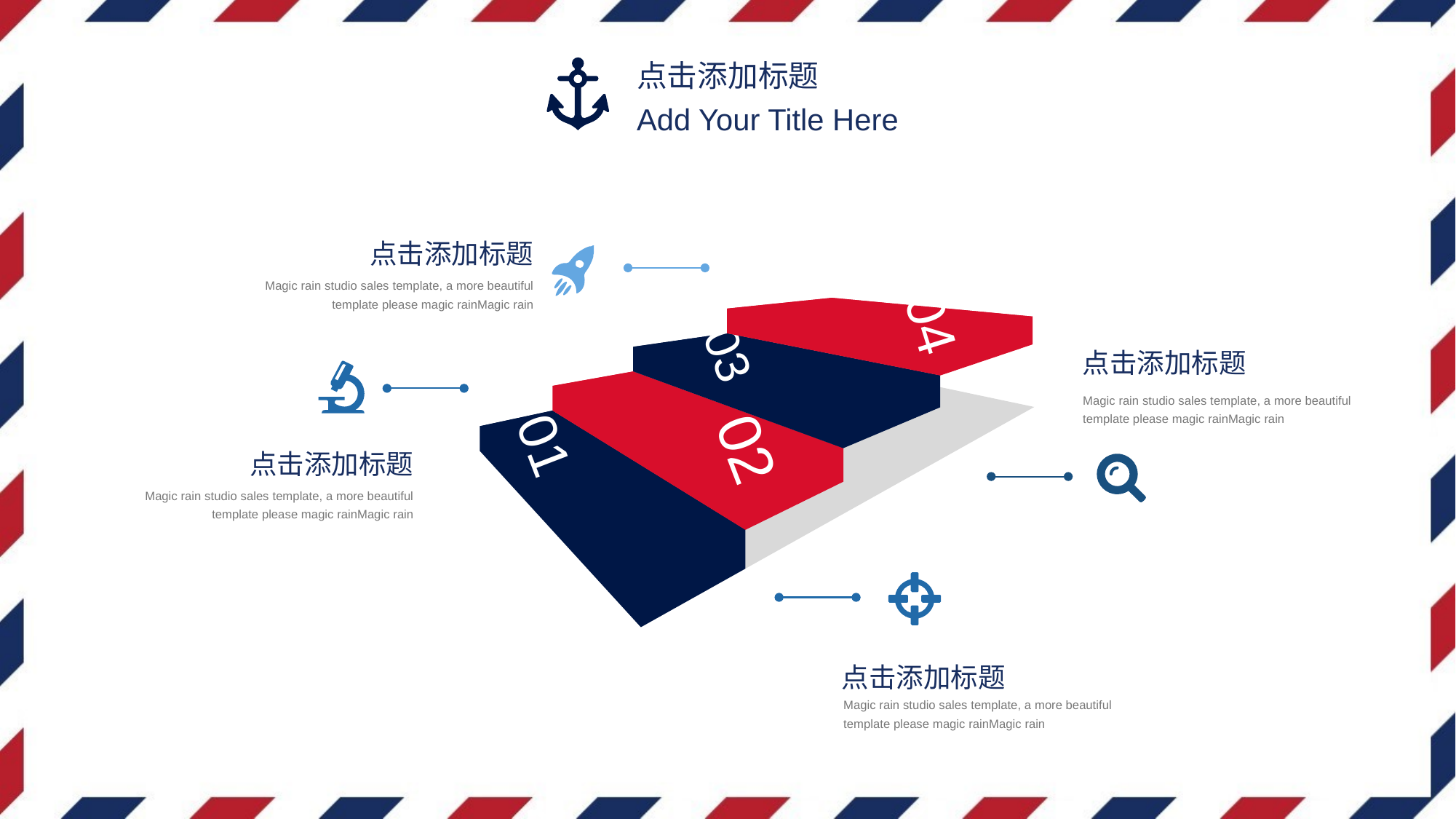

点击添加标题
Add Your Title Here

点击添加标题
Magic rain studio sales template, a more beautiful template please magic rainMagic rain

04

03

点击添加标题
Magic rain studio sales template, a more beautiful template please magic rainMagic rain

02
01

点击添加标题
Magic rain studio sales template, a more beautiful template please magic rainMagic rain

点击添加标题
Magic rain studio sales template, a more beautiful template please magic rainMagic rain